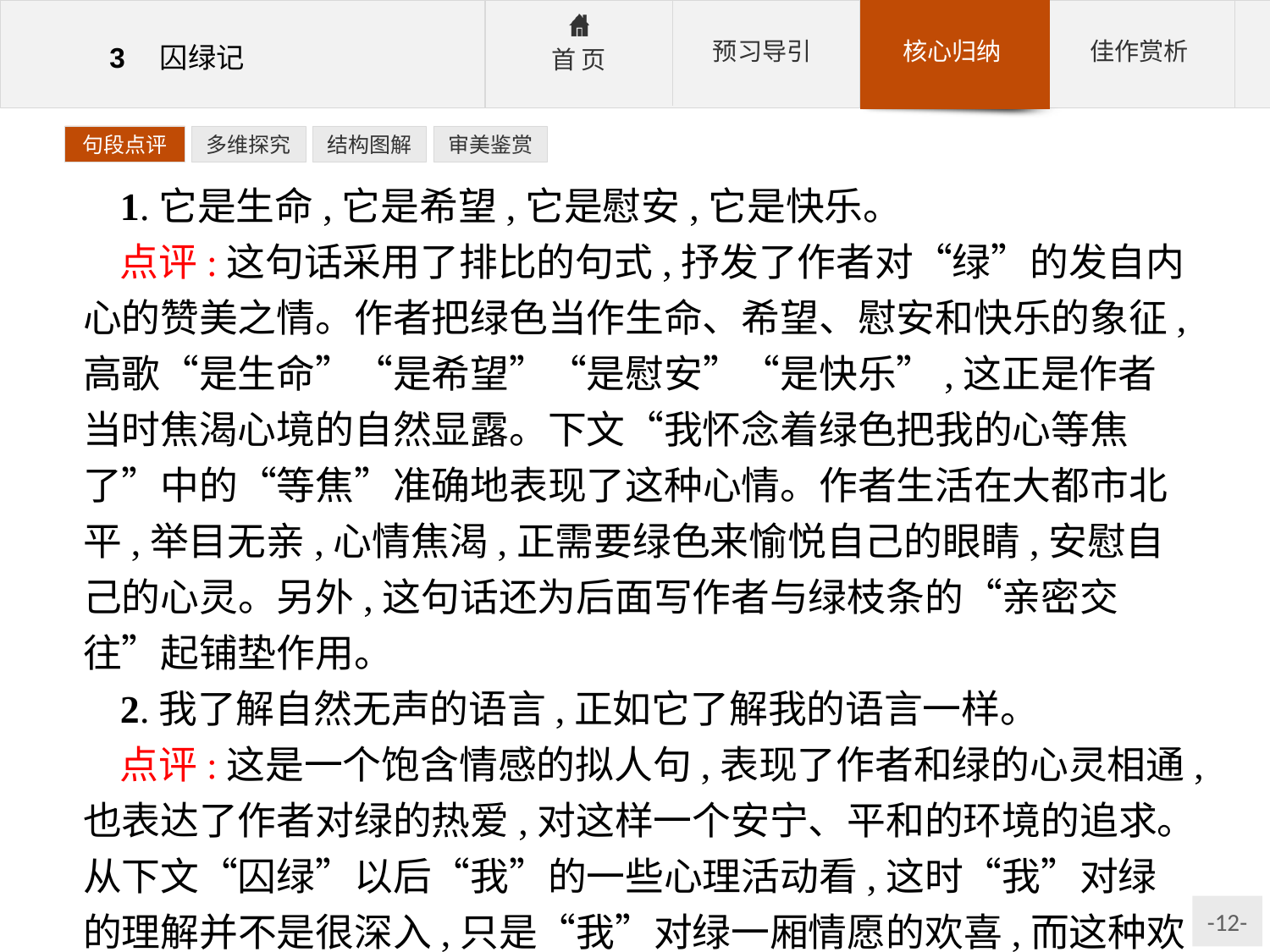

句段点评
多维探究
结构图解
审美鉴赏
1.它是生命,它是希望,它是慰安,它是快乐。
点评:这句话采用了排比的句式,抒发了作者对“绿”的发自内心的赞美之情。作者把绿色当作生命、希望、慰安和快乐的象征,高歌“是生命”“是希望”“是慰安”“是快乐”,这正是作者当时焦渴心境的自然显露。下文“我怀念着绿色把我的心等焦了”中的“等焦”准确地表现了这种心情。作者生活在大都市北平,举目无亲,心情焦渴,正需要绿色来愉悦自己的眼睛,安慰自己的心灵。另外,这句话还为后面写作者与绿枝条的“亲密交往”起铺垫作用。
2.我了解自然无声的语言,正如它了解我的语言一样。
点评:这是一个饱含情感的拟人句,表现了作者和绿的心灵相通,也表达了作者对绿的热爱,对这样一个安宁、平和的环境的追求。从下文“囚绿”以后“我”的一些心理活动看,这时“我”对绿的理解并不是很深入,只是“我”对绿一厢情愿的欢喜,而这种欢喜促成了“我”的自私心理,为下文写绿被囚蓄势。